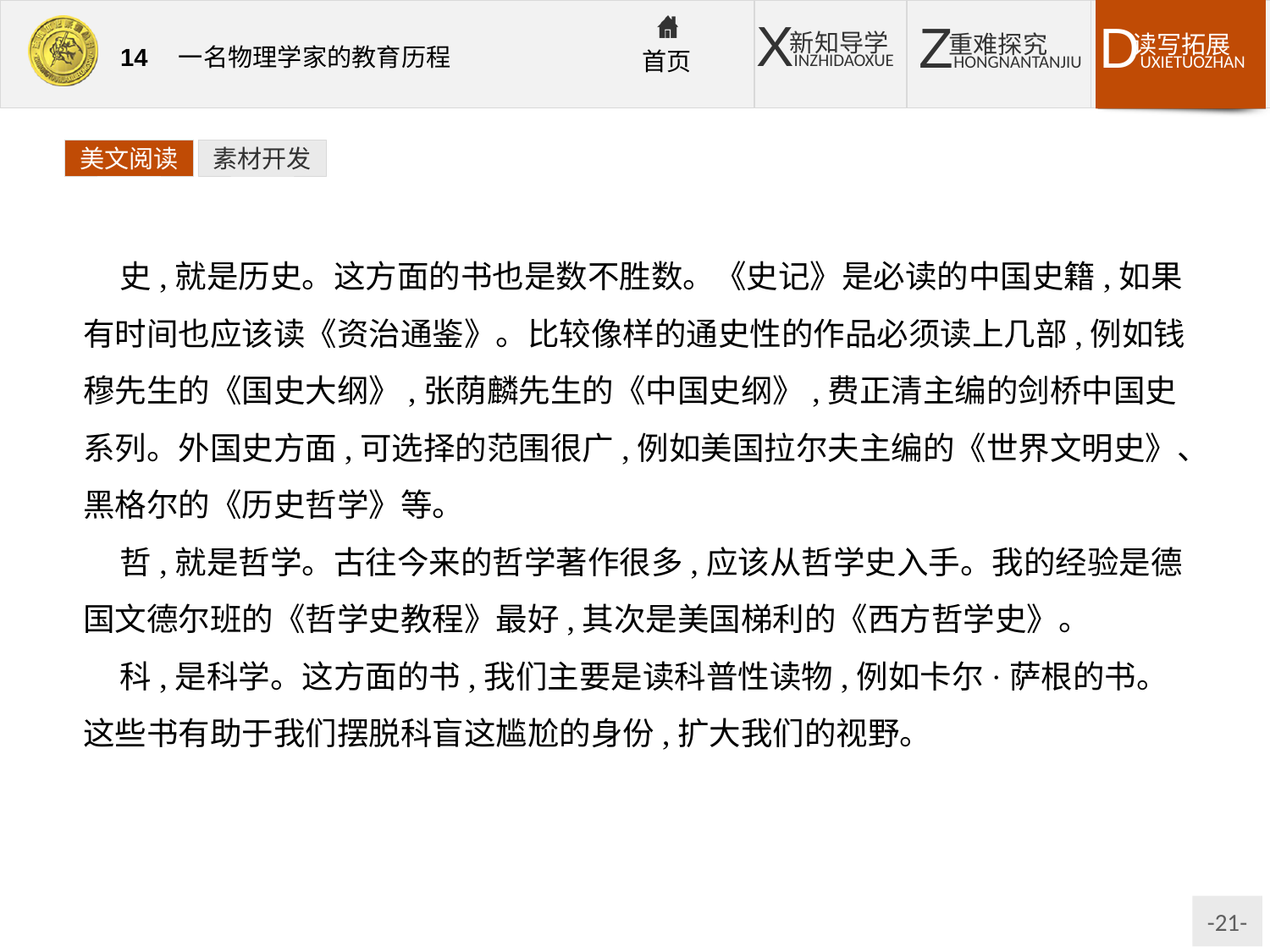

美文阅读
素材开发
史,就是历史。这方面的书也是数不胜数。《史记》是必读的中国史籍,如果有时间也应该读《资治通鉴》。比较像样的通史性的作品必须读上几部,例如钱穆先生的《国史大纲》,张荫麟先生的《中国史纲》,费正清主编的剑桥中国史系列。外国史方面,可选择的范围很广,例如美国拉尔夫主编的《世界文明史》、黑格尔的《历史哲学》等。
哲,就是哲学。古往今来的哲学著作很多,应该从哲学史入手。我的经验是德国文德尔班的《哲学史教程》最好,其次是美国梯利的《西方哲学史》。
科,是科学。这方面的书,我们主要是读科普性读物,例如卡尔·萨根的书。这些书有助于我们摆脱科盲这尴尬的身份,扩大我们的视野。